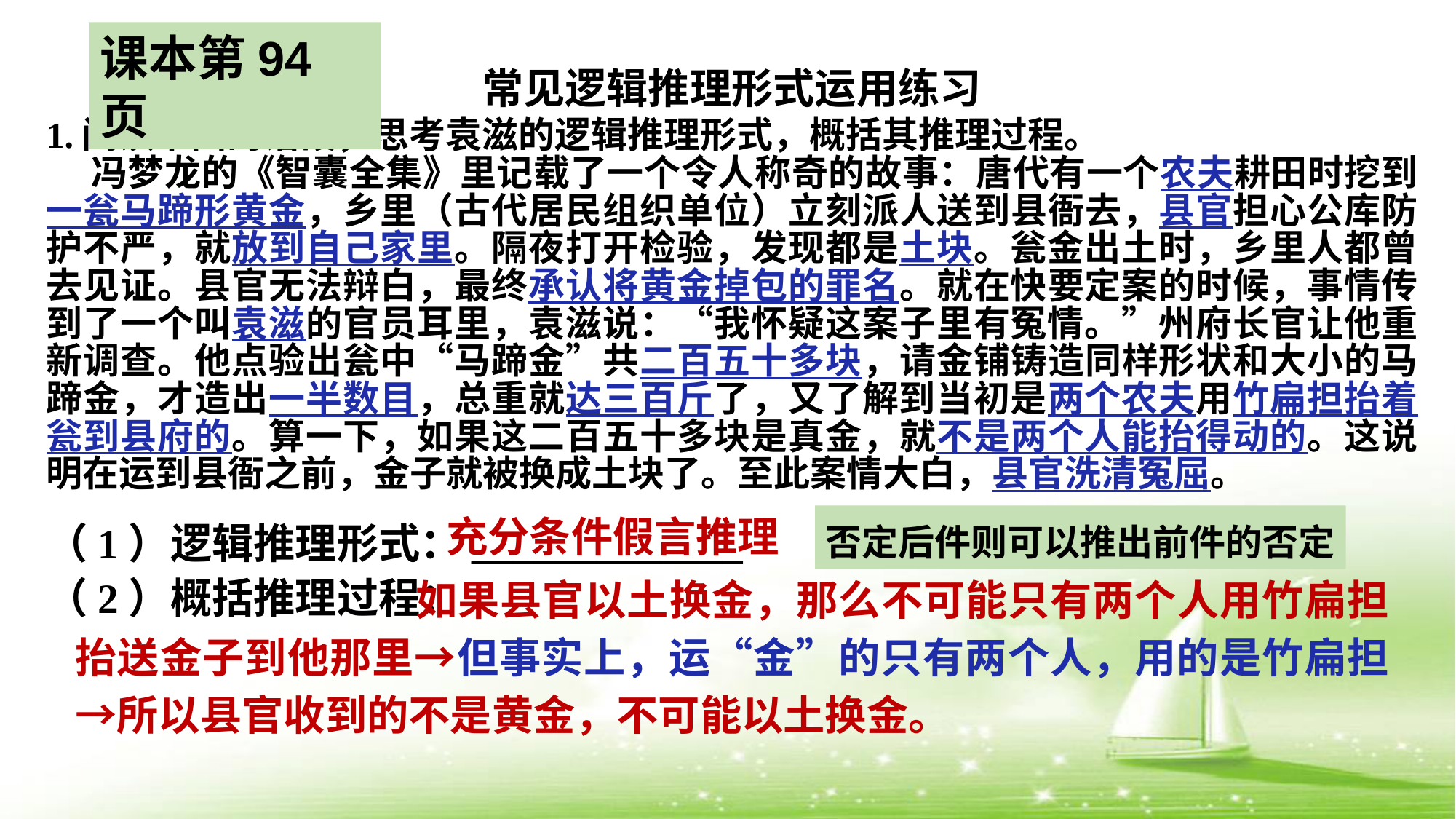

课本第94页
                                             常见逻辑推理形式运用练习
1.阅读下面的语段，思考袁滋的逻辑推理形式，概括其推理过程。
     冯梦龙的《智囊全集》里记载了一个令人称奇的故事：唐代有一个农夫耕田时挖到一瓮马蹄形黄金，乡里（古代居民组织单位）立刻派人送到县衙去，县官担心公库防护不严，就放到自己家里。隔夜打开检验，发现都是土块。瓮金出土时，乡里人都曾去见证。县官无法辩白，最终承认将黄金掉包的罪名。就在快要定案的时候，事情传到了一个叫袁滋的官员耳里，袁滋说：“我怀疑这案子里有冤情。”州府长官让他重新调查。他点验出瓮中“马蹄金”共二百五十多块，请金铺铸造同样形状和大小的马蹄金，才造出一半数目，总重就达三百斤了，又了解到当初是两个农夫用竹扁担抬着瓮到县府的。算一下，如果这二百五十多块是真金，就不是两个人能抬得动的。这说明在运到县衙之前，金子就被换成土块了。至此案情大白，县官洗清冤屈。
（1）逻辑推理形式：_____________
（2）概括推理过程：

否定后件则可以推出前件的否定
充分条件假言推理
                                 如果县官以土换金，那么不可能只有两个人用竹扁担抬送金子到他那里→但事实上，运“金”的只有两个人，用的是竹扁担→所以县官收到的不是黄金，不可能以土换金。